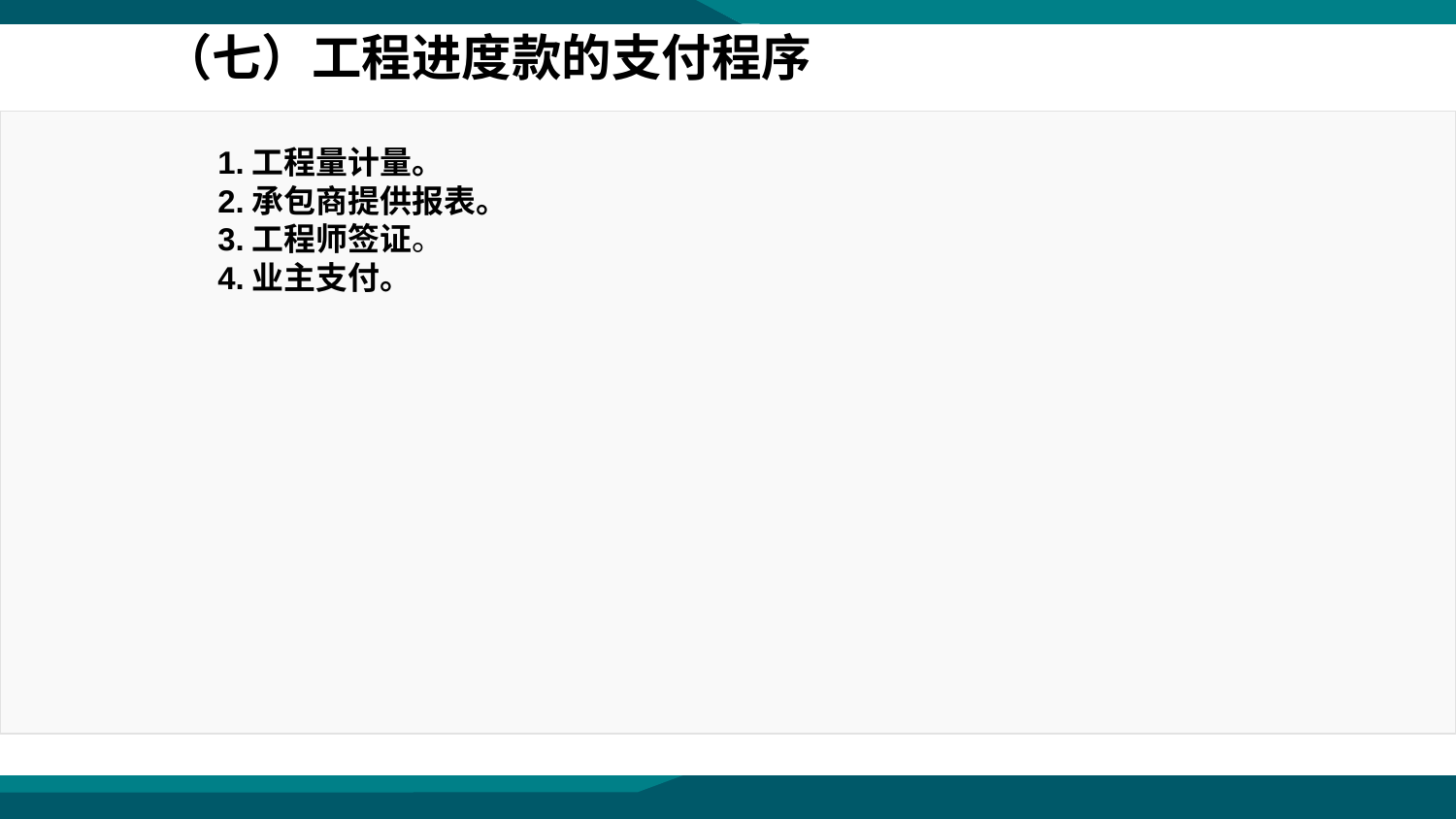

（七）工程进度款的支付程序
1.工程量计量。
2.承包商提供报表。
3.工程师签证。
4.业主支付。